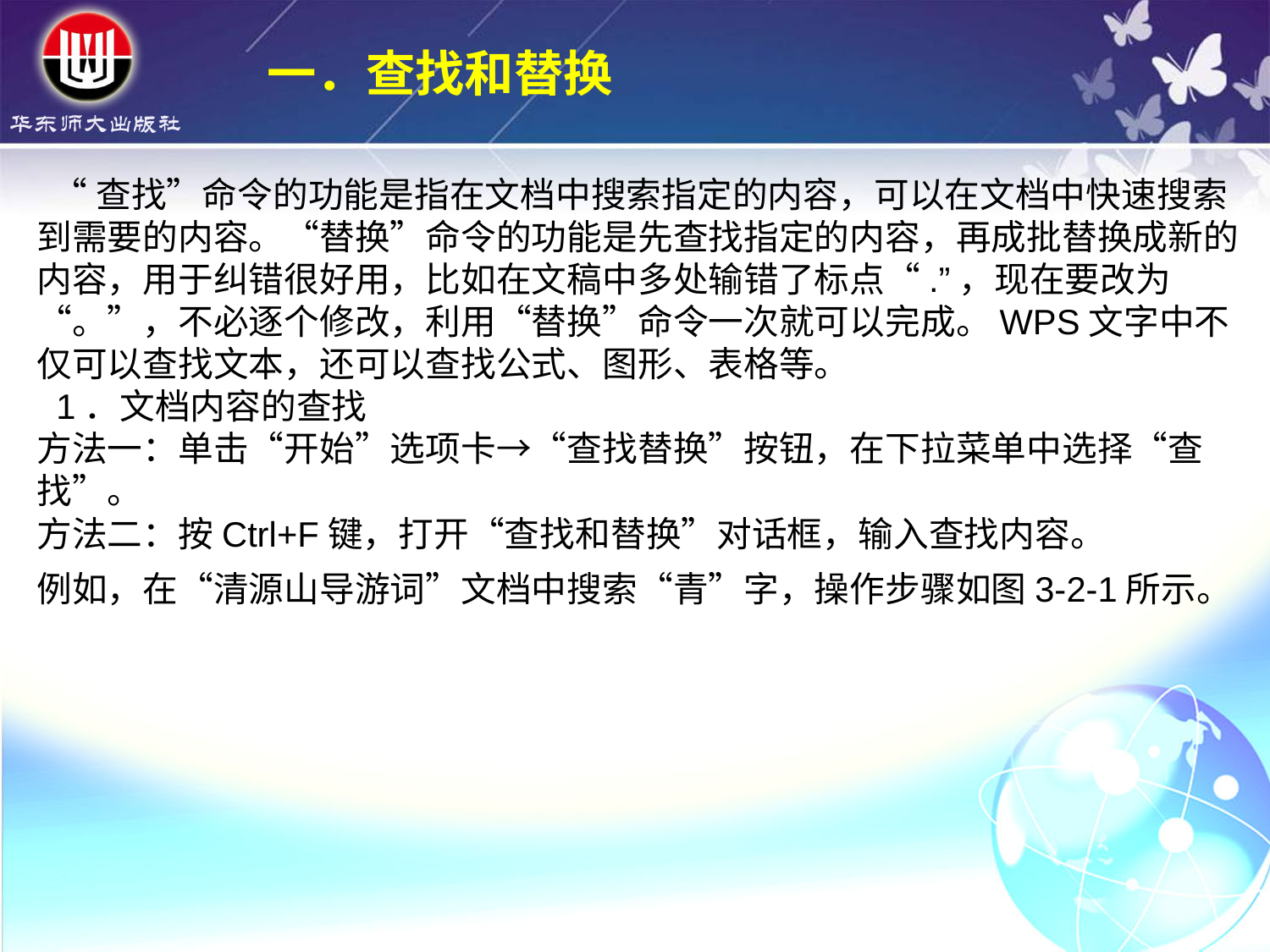

一．查找和替换
  “查找”命令的功能是指在文档中搜索指定的内容，可以在文档中快速搜索到需要的内容。“替换”命令的功能是先查找指定的内容，再成批替换成新的内容，用于纠错很好用，比如在文稿中多处输错了标点“.”，现在要改为“。”，不必逐个修改，利用“替换”命令一次就可以完成。WPS文字中不仅可以查找文本，还可以查找公式、图形、表格等。  1．文档内容的查找方法一：单击“开始”选项卡→“查找替换”按钮，在下拉菜单中选择“查找”。方法二：按Ctrl+F键，打开“查找和替换”对话框，输入查找内容。例如，在“清源山导游词”文档中搜索“青”字，操作步骤如图3-2-1所示。